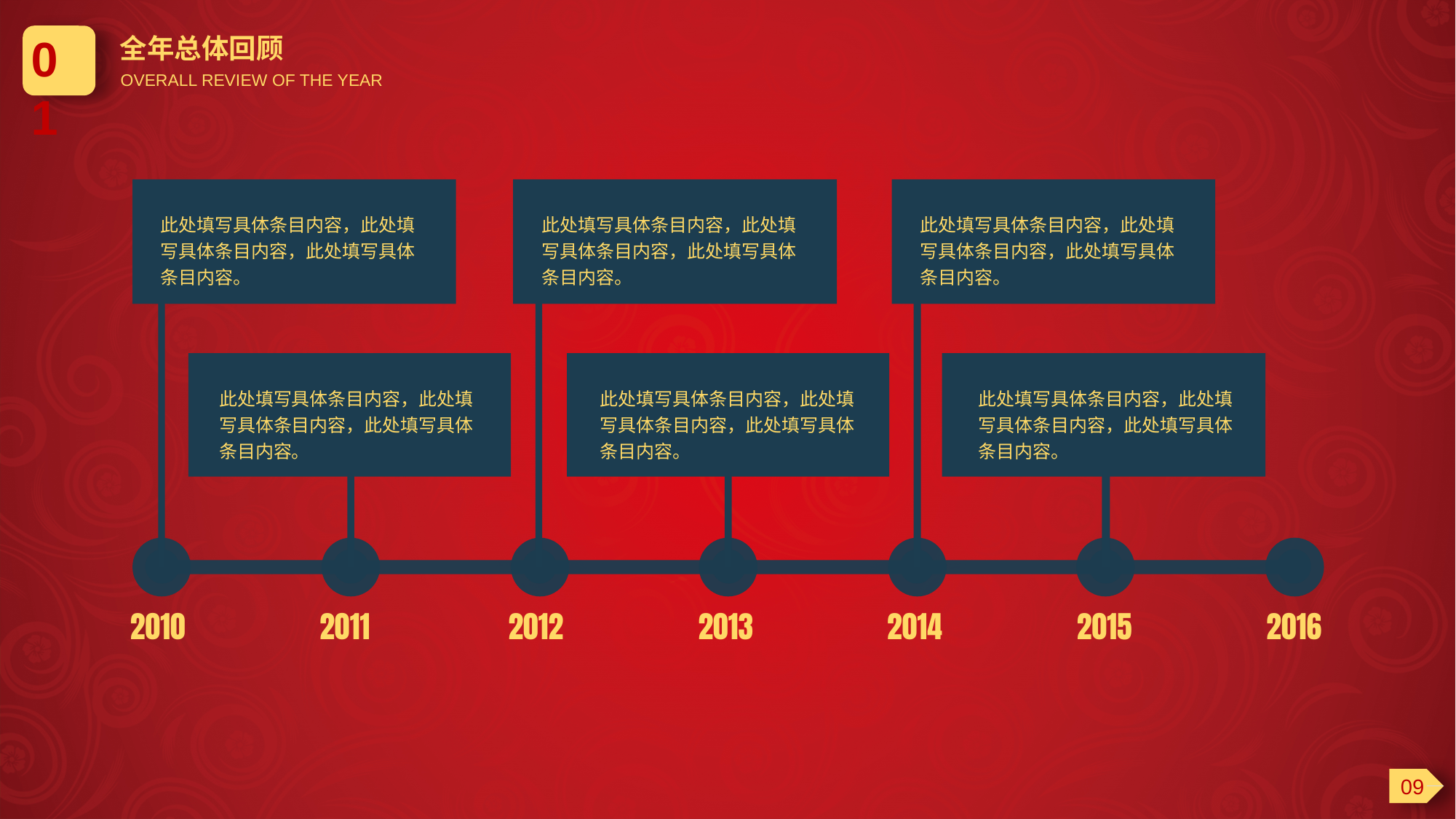

01

全年总体回顾
OVERALL REVIEW OF THE YEAR

此处填写具体条目内容，此处填写具体条目内容，此处填写具体条目内容。
此处填写具体条目内容，此处填写具体条目内容，此处填写具体条目内容。
此处填写具体条目内容，此处填写具体条目内容，此处填写具体条目内容。

此处填写具体条目内容，此处填写具体条目内容，此处填写具体条目内容。
此处填写具体条目内容，此处填写具体条目内容，此处填写具体条目内容。
此处填写具体条目内容，此处填写具体条目内容，此处填写具体条目内容。

2010
2011
2012
2013
2014
2015
2016
09